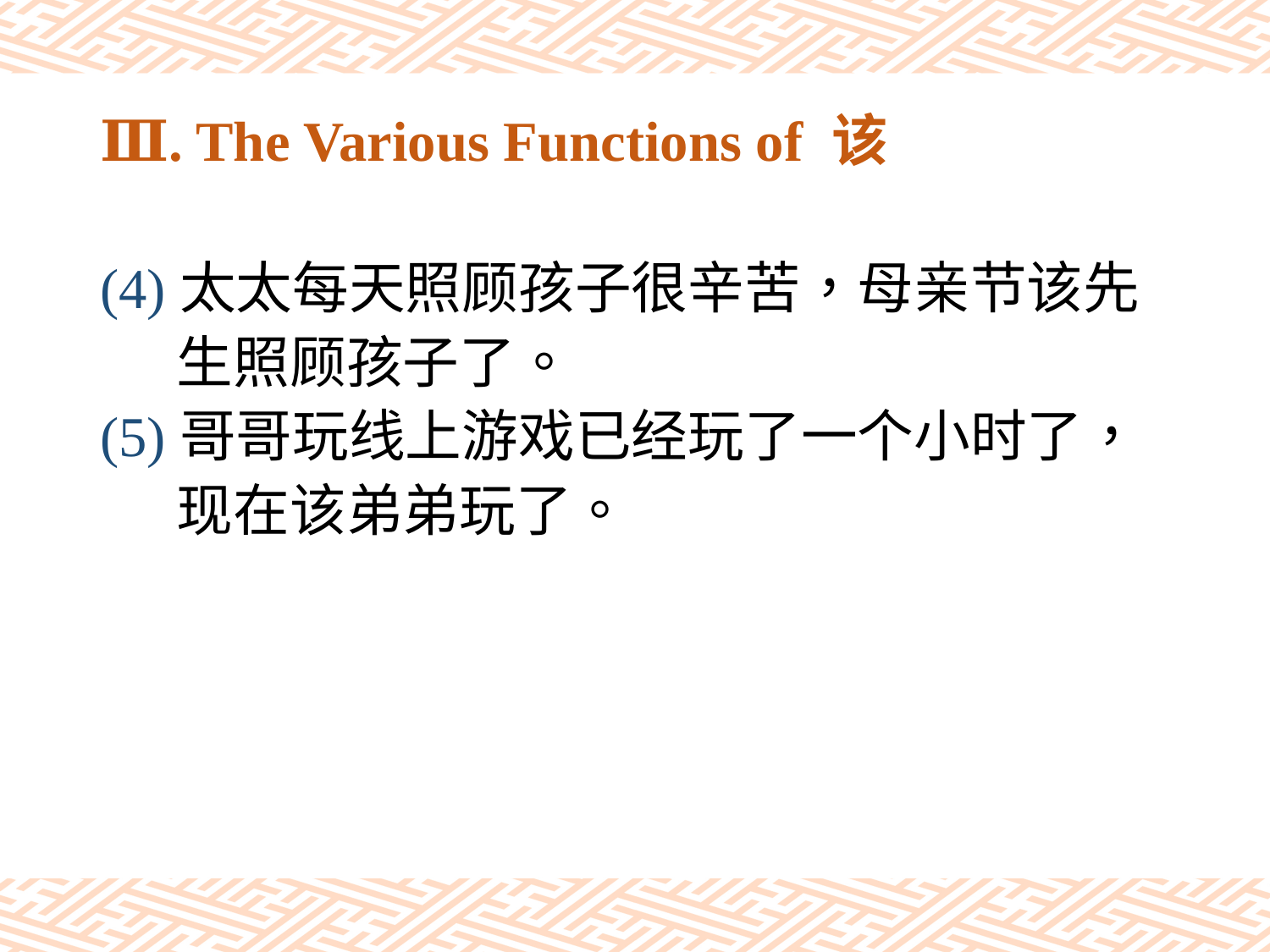

# Ⅲ. The Various Functions of 该
(4)太太每天照顾孩子很辛苦，母亲节该先
     生照顾孩子了。
(5)哥哥玩线上游戏已经玩了一个小时了，
     现在该弟弟玩了。